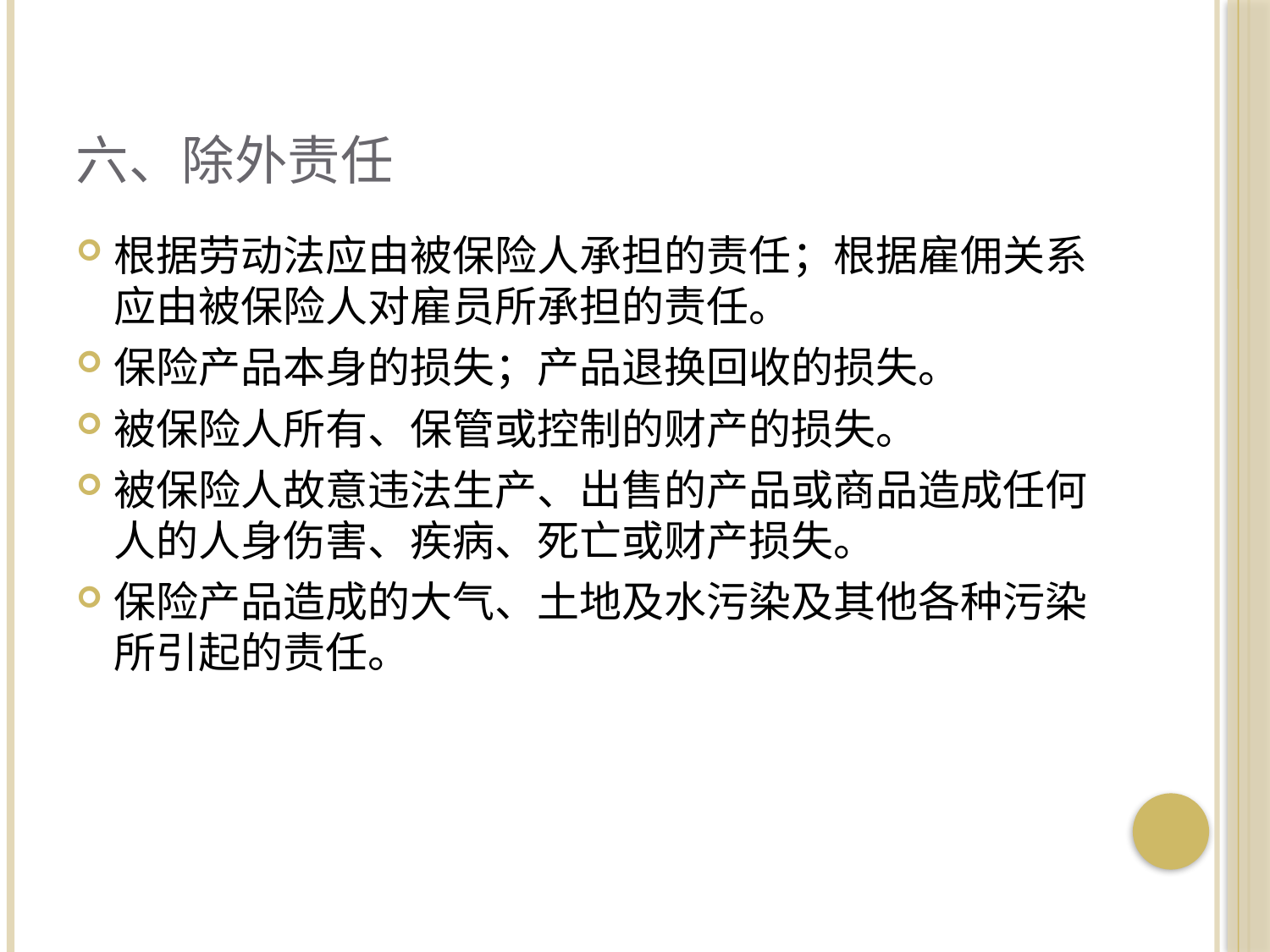

# 六、除外责任
根据劳动法应由被保险人承担的责任；根据雇佣关系应由被保险人对雇员所承担的责任。
保险产品本身的损失；产品退换回收的损失。
被保险人所有、保管或控制的财产的损失。
被保险人故意违法生产、出售的产品或商品造成任何人的人身伤害、疾病、死亡或财产损失。
保险产品造成的大气、土地及水污染及其他各种污染所引起的责任。